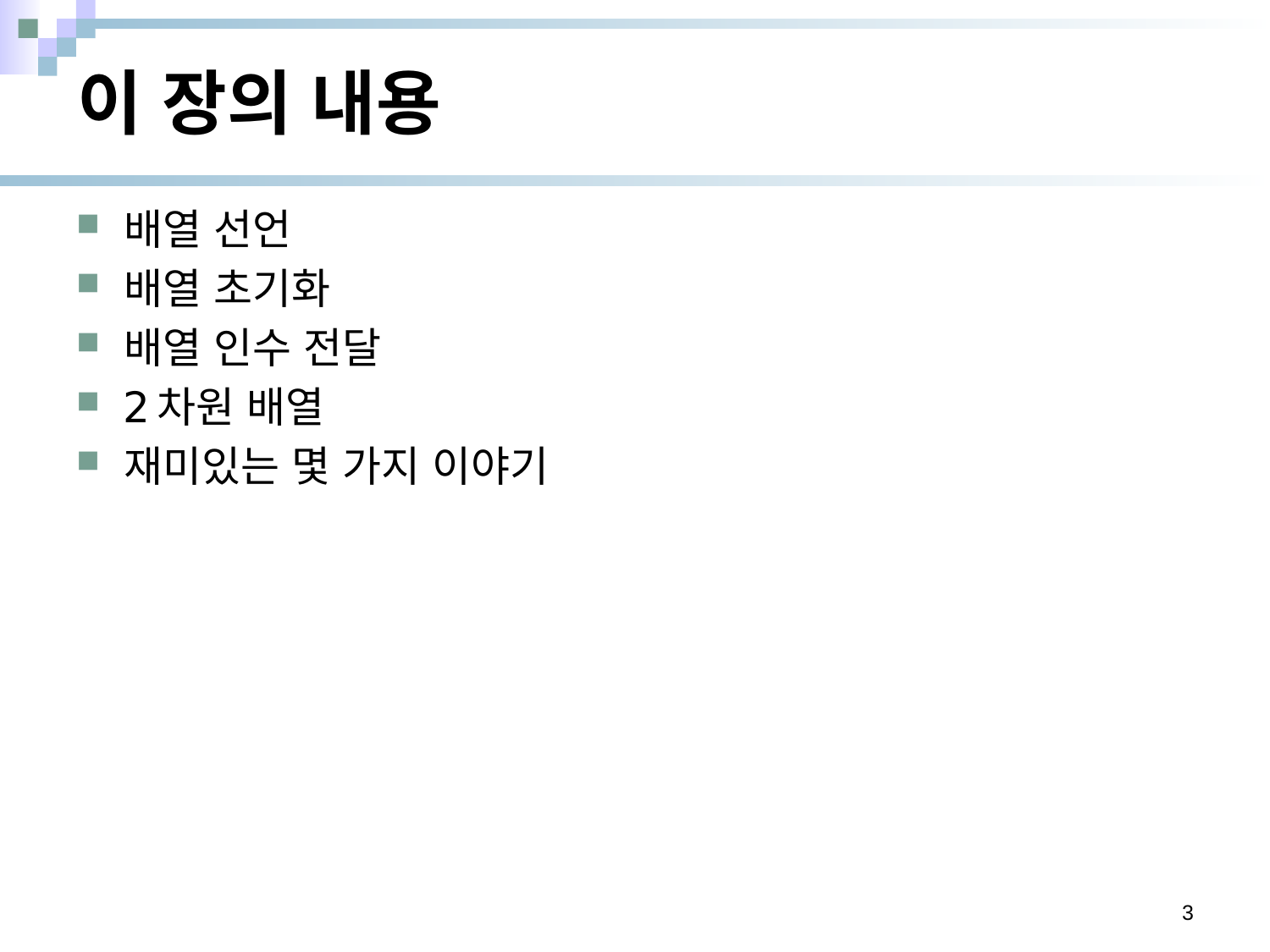

# 이 장의 내용
배열 선언
배열 초기화
배열 인수 전달
2차원 배열
재미있는 몇 가지 이야기
3